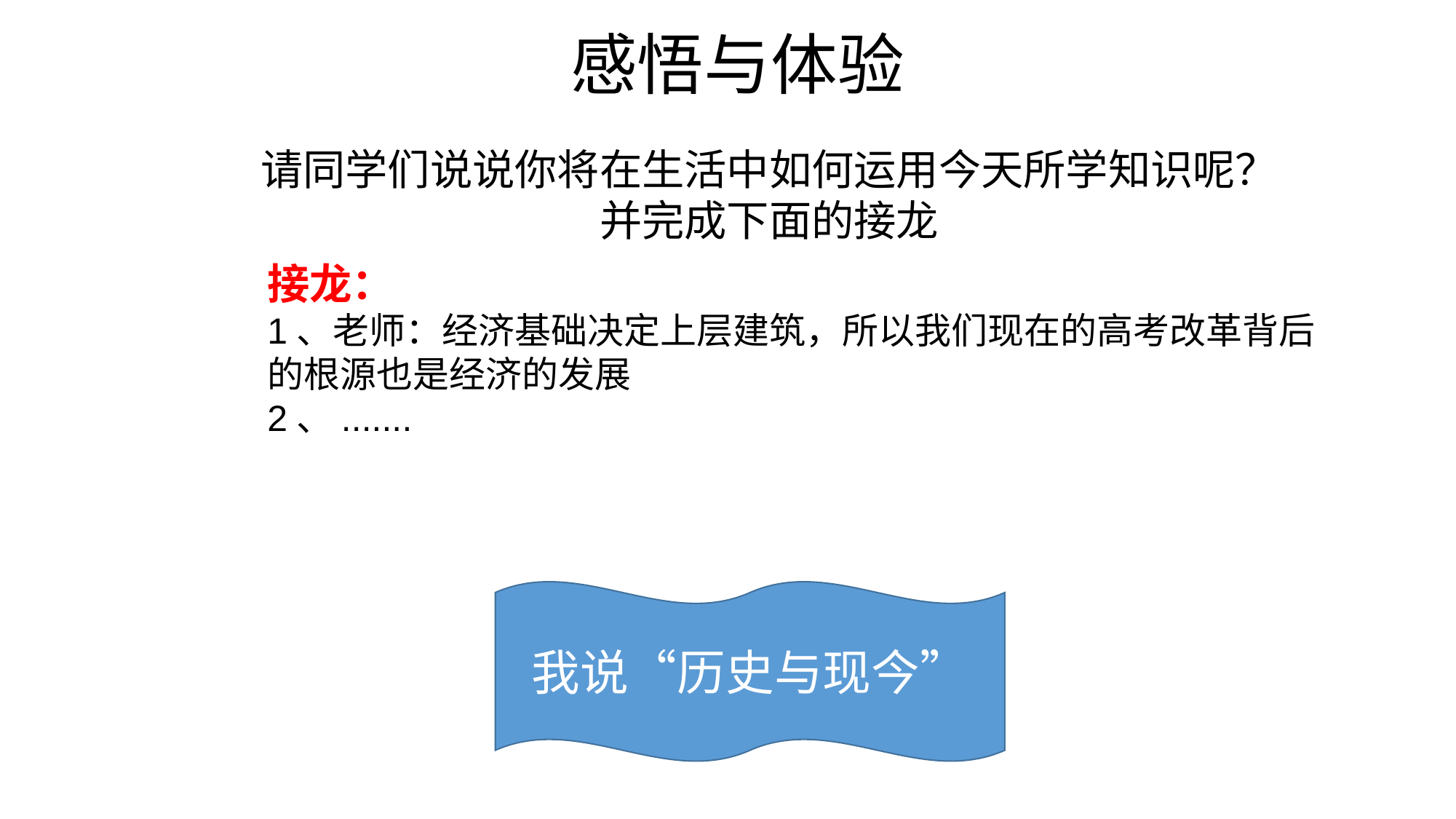

感悟与体验

请同学们说说你将在生活中如何运用今天所学知识呢？并完成下面的接龙

接龙：
1、老师：经济基础决定上层建筑，所以我们现在的高考改革背后的根源也是经济的发展
2、.......
我说“历史与现今”